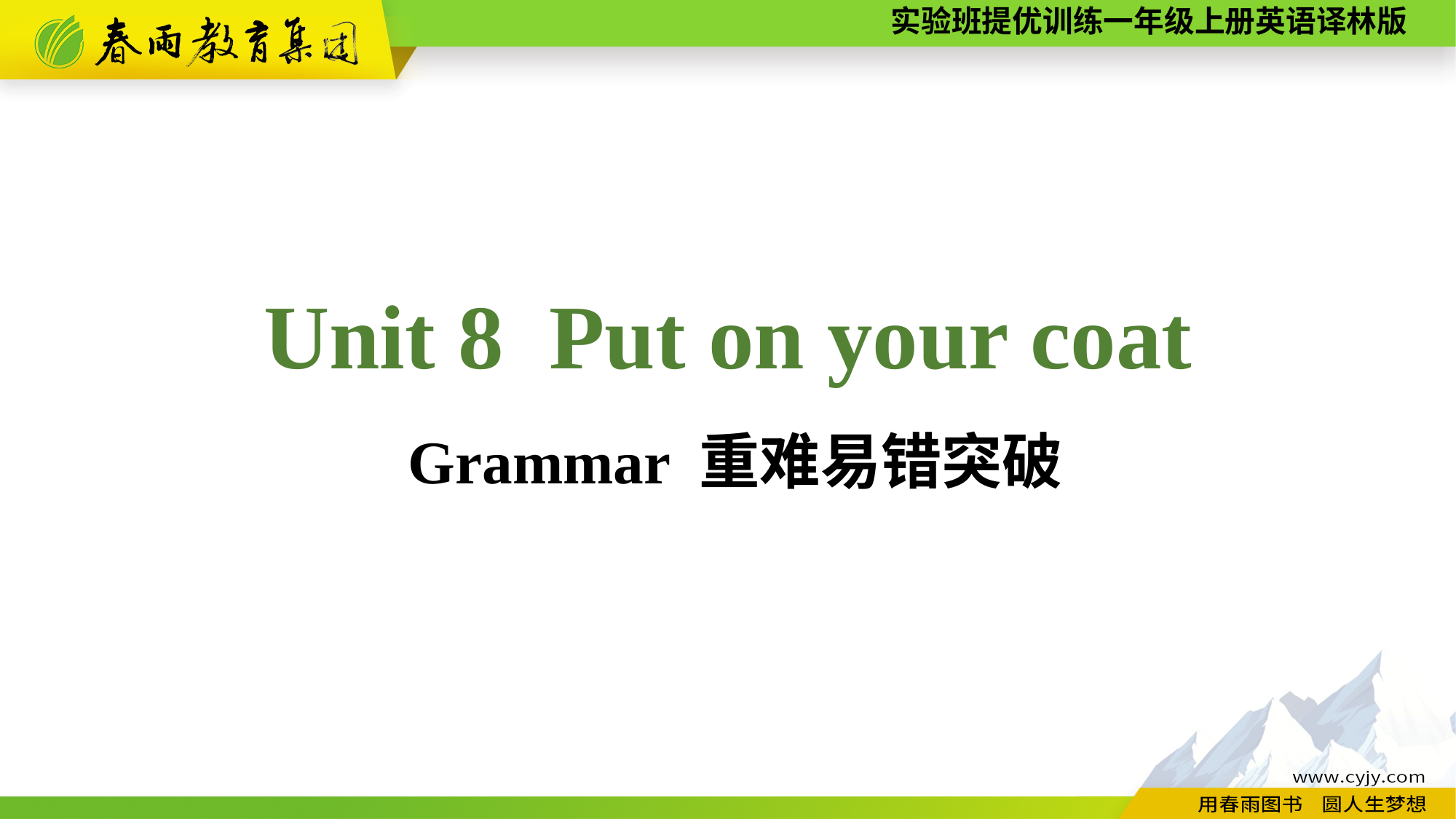

Unit 8  Put on your coat
 Grammar 重难易错突破